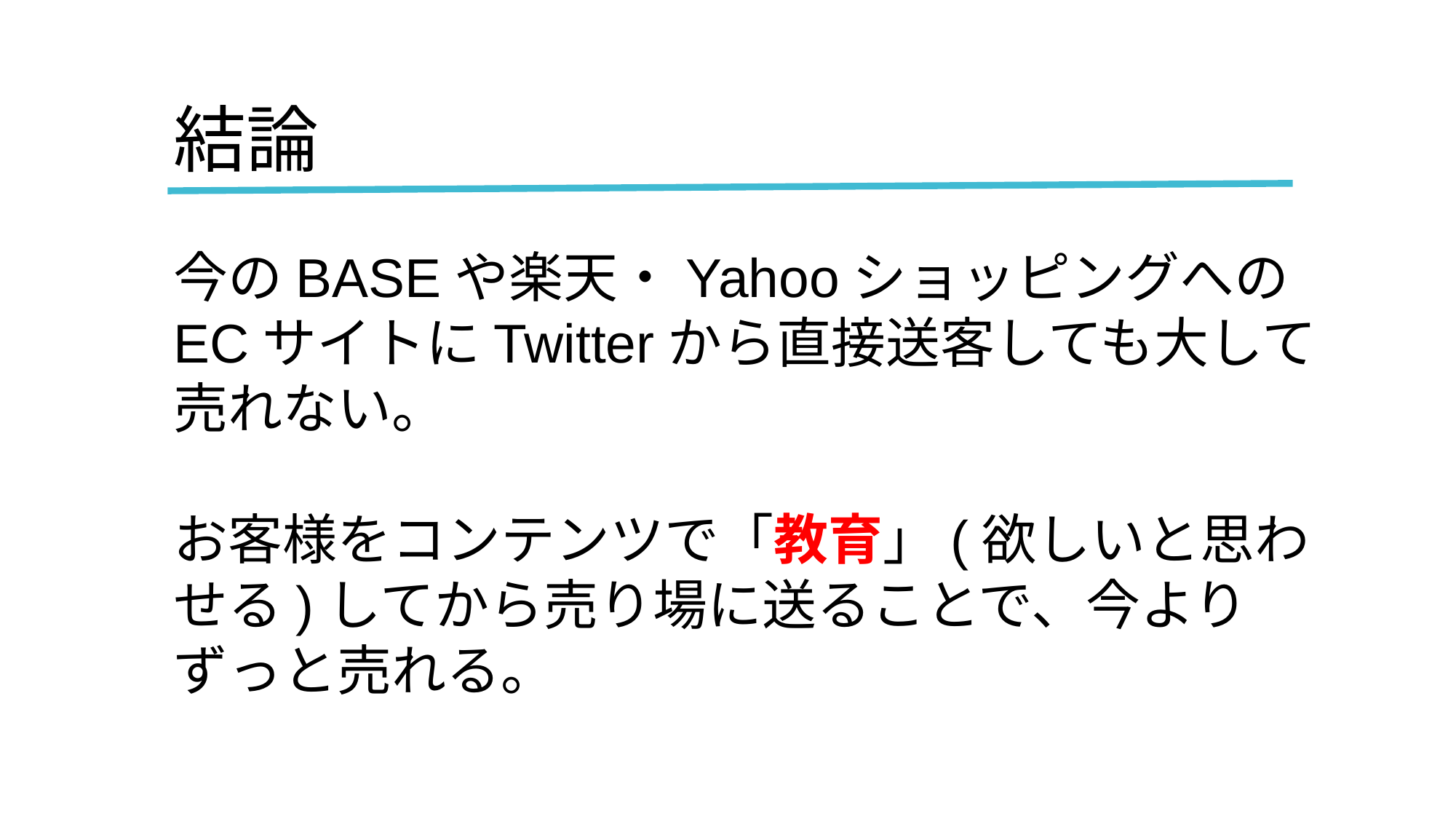

結論
今のBASEや楽天・YahooショッピングへのECサイトにTwitterから直接送客しても大して売れない。

お客様をコンテンツで「教育」(欲しいと思わせる)してから売り場に送ることで、今よりずっと売れる。